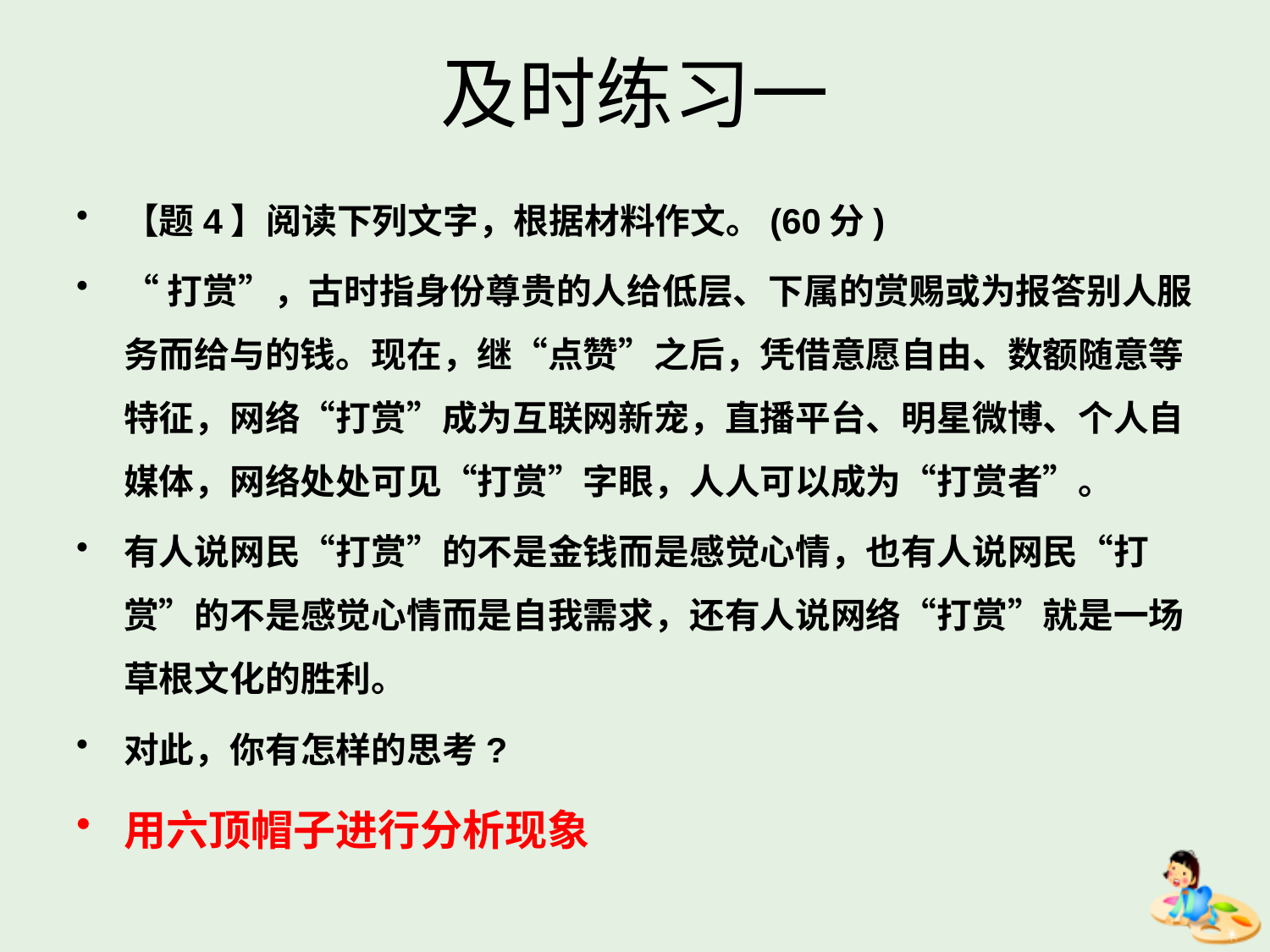

# 及时练习一
【题4】阅读下列文字，根据材料作文。(60分)
“打赏”，古时指身份尊贵的人给低层、下属的赏赐或为报答别人服务而给与的钱。现在，继“点赞”之后，凭借意愿自由、数额随意等特征，网络“打赏”成为互联网新宠，直播平台、明星微博、个人自媒体，网络处处可见“打赏”字眼，人人可以成为“打赏者”。
有人说网民“打赏”的不是金钱而是感觉心情，也有人说网民“打赏”的不是感觉心情而是自我需求，还有人说网络“打赏”就是一场草根文化的胜利。
对此，你有怎样的思考?
用六顶帽子进行分析现象